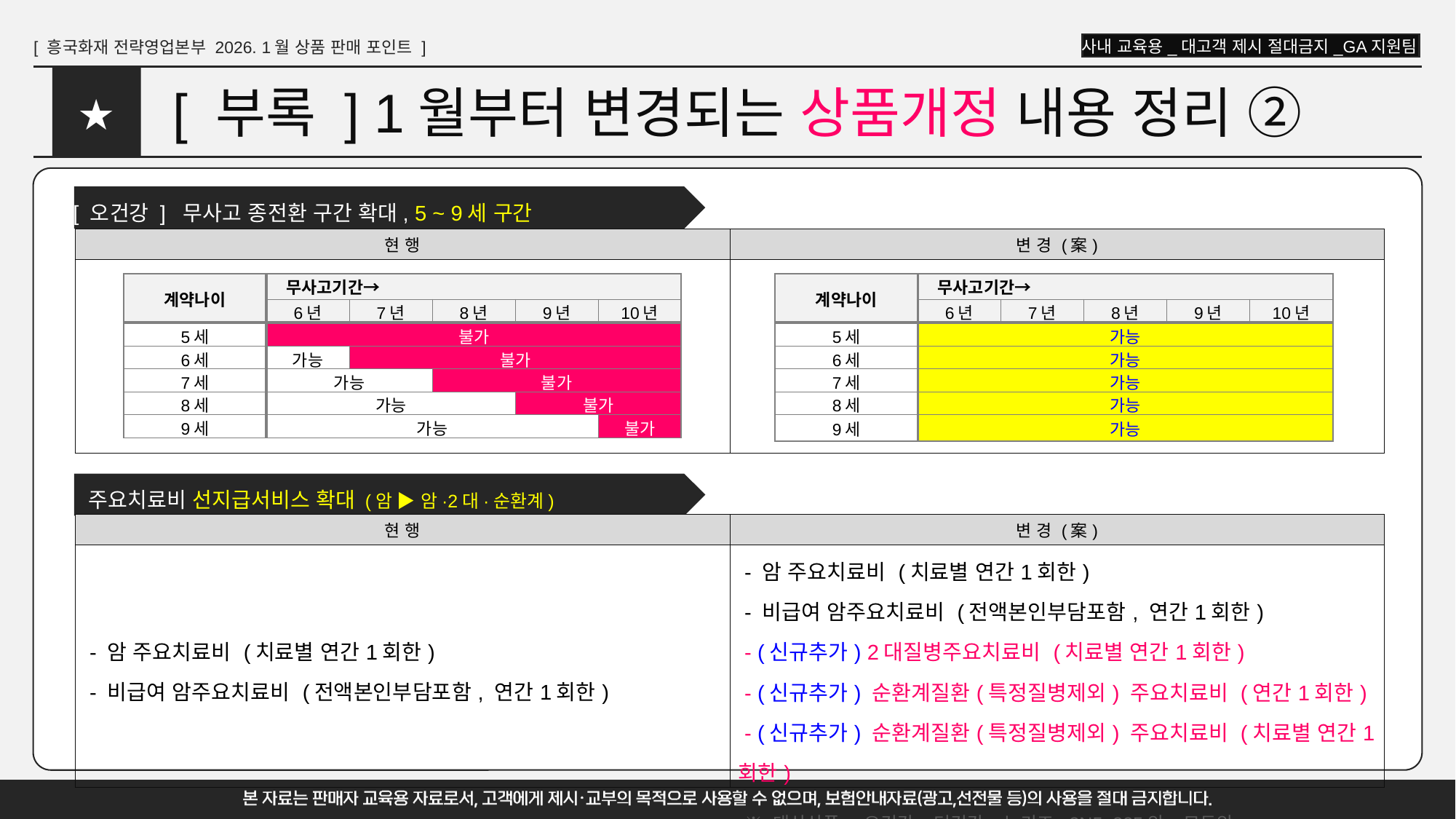

# [ 부록 ] 1월부터 변경되는 상품개정 내용 정리 ②
★
[ 오건강 ]  무사고 종전환 구간 확대, 5 ~ 9세 구간

| 현 행 | 변 경 (案) |
| --- | --- |
|  |  |
| 계약나이 | 무사고기간→ |  |  |  |  |
| --- | --- | --- | --- | --- | --- |
|  | 6년 | 7년 | 8년 | 9년 | 10년 |
| 5세 | 불가 |  |  |  |  |
| 6세 | 가능 | 불가 |  |  |  |
| 7세 | 가능 |  | 불가 |  |  |
| 8세 | 가능 |  |  | 불가 |  |
| 9세 | 가능 |  |  |  | 불가 |
| 계약나이 | 무사고기간→ |  |  |  |  |
| --- | --- | --- | --- | --- | --- |
|  | 6년 | 7년 | 8년 | 9년 | 10년 |
| 5세 | 가능 |  |  |  |  |
| 6세 | 가능 |  |  |  |  |
| 7세 | 가능 |  |  |  |  |
| 8세 | 가능 |  |  |  |  |
| 9세 | 가능 |  |  |  |  |
주요치료비 선지급서비스 확대 (암 ▶ 암·2대·순환계)

| 현 행 | 변 경 (案) |
| --- | --- |
| - 암 주요치료비 (치료별 연간1회한) - 비급여 암주요치료비 (전액본인부담포함, 연간1회한) | - 암 주요치료비 (치료별 연간1회한) - 비급여 암주요치료비 (전액본인부담포함, 연간1회한) - (신규추가) 2대질병주요치료비 (치료별 연간1회한) - (신규추가) 순환계질환(특정질병제외) 주요치료비 (연간1회한) - (신규추가) 순환계질환(특정질병제외) 주요치료비 (치료별 연간1회한) ※ 대상상품 : 오건강, 더건강, 뉴키즈, 3N5, 325암, 모두암 |